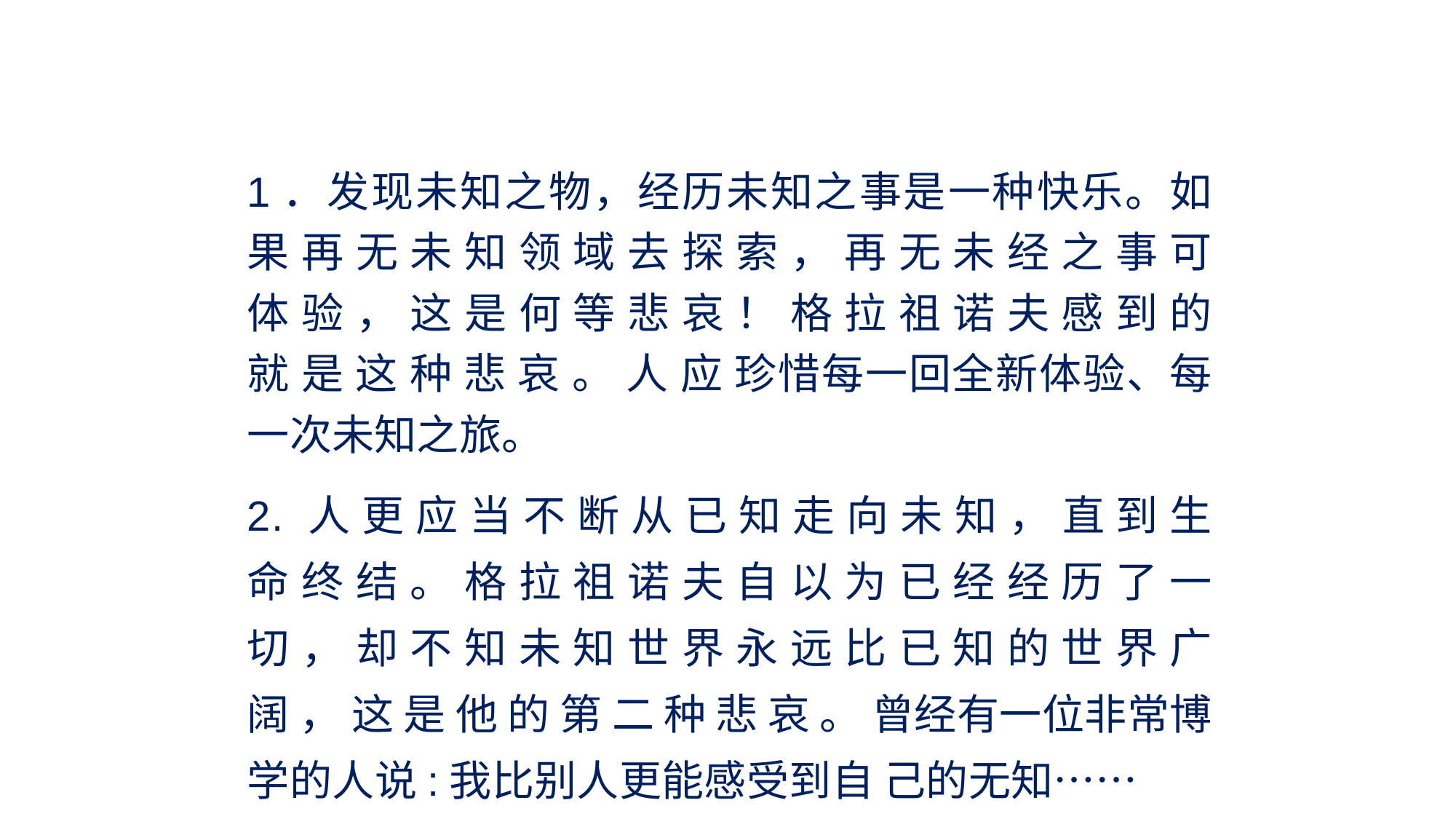

1．发现未知之物，经历未知之事是一种快乐。如果 再 无 未 知 领 域 去 探 索 ， 再 无 未 经 之 事 可 体 验 ， 这 是 何 等 悲 哀 ！ 格 拉 祖 诺 夫 感 到 的 就 是 这 种 悲 哀 。 人 应 珍惜每一回全新体验、每一次未知之旅。
2. 人 更 应 当 不 断 从 已 知 走 向 未 知 ， 直 到 生 命 终 结 。 格 拉 祖 诺 夫 自 以 为 已 经 经 历 了 一 切 ， 却 不 知 未 知 世 界 永 远 比 已 知 的 世 界 广 阔 ， 这 是 他 的 第 二 种 悲 哀 。 曾经有一位非常博学的人说:我比别人更能感受到自 己的无知……